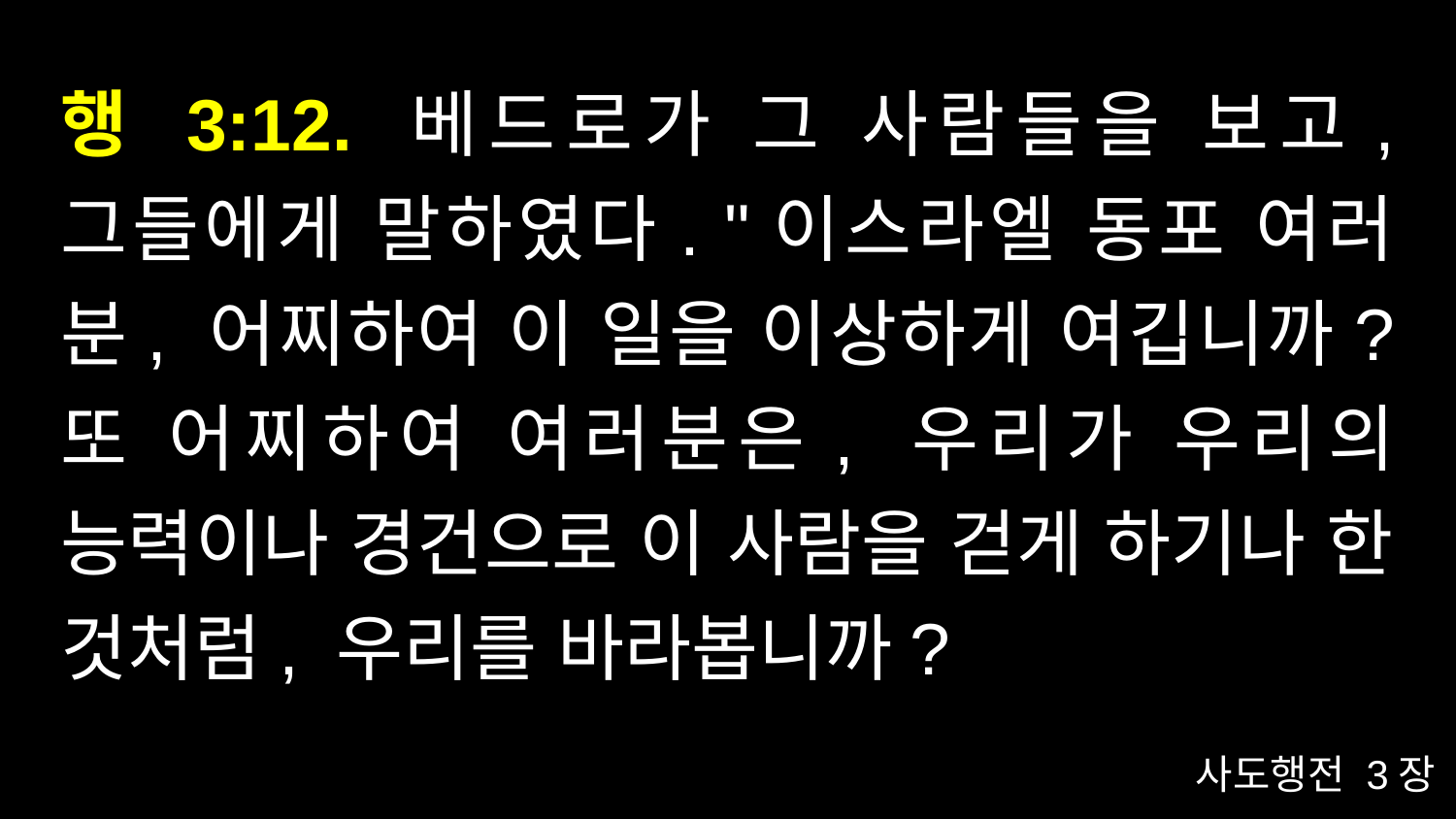

# 행 3:12. 베드로가 그 사람들을 보고, 그들에게 말하였다. "이스라엘 동포 여러분, 어찌하여 이 일을 이상하게 여깁니까? 또 어찌하여 여러분은, 우리가 우리의 능력이나 경건으로 이 사람을 걷게 하기나 한 것처럼, 우리를 바라봅니까?
사도행전 3장